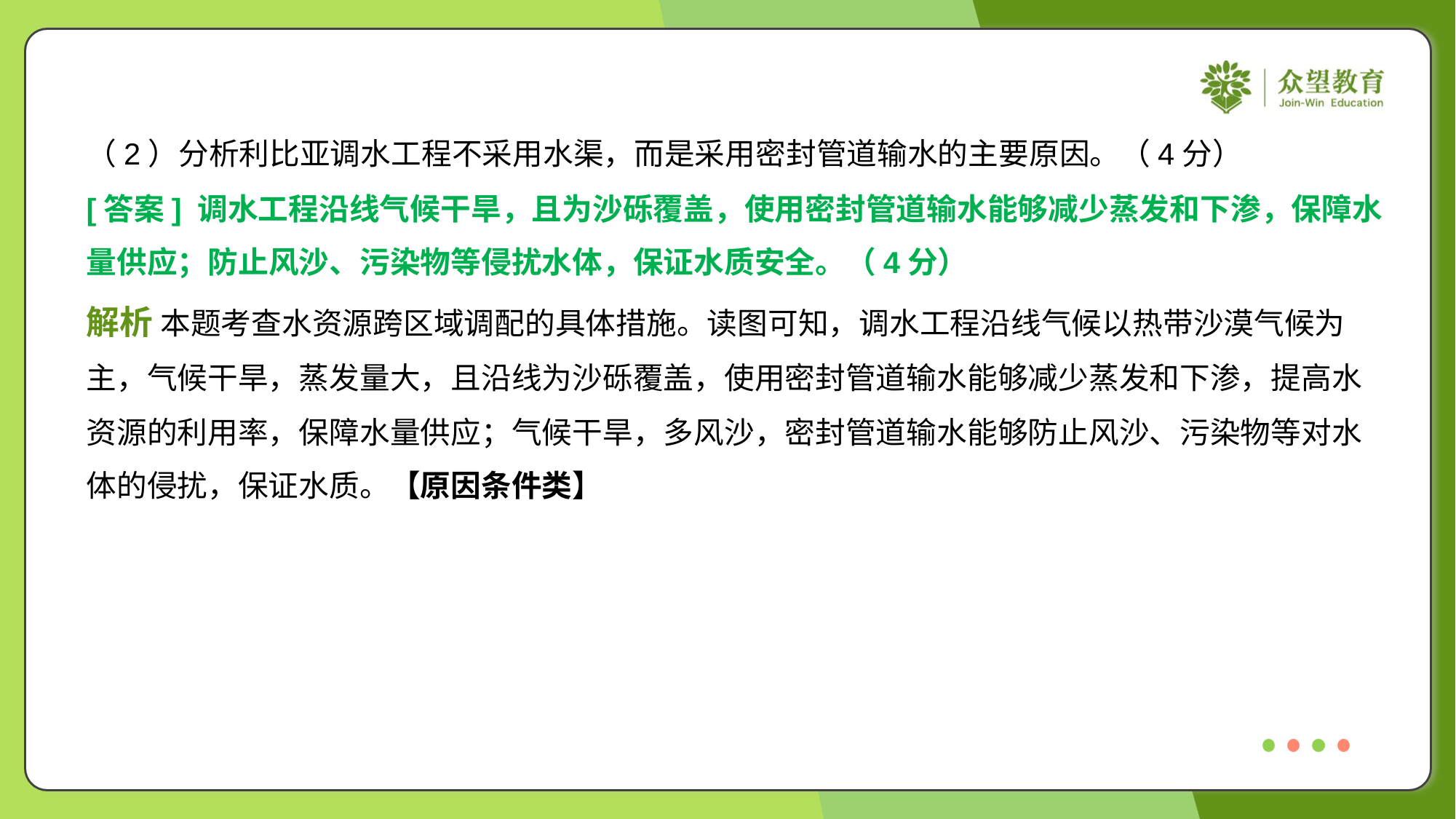

（2）分析利比亚调水工程不采用水渠，而是采用密封管道输水的主要原因。（4分）
[答案] 调水工程沿线气候干旱，且为沙砾覆盖，使用密封管道输水能够减少蒸发和下渗，保障水
量供应；防止风沙、污染物等侵扰水体，保证水质安全。（4分）
解析 本题考查水资源跨区域调配的具体措施。读图可知，调水工程沿线气候以热带沙漠气候为
主，气候干旱，蒸发量大，且沿线为沙砾覆盖，使用密封管道输水能够减少蒸发和下渗，提高水
资源的利用率，保障水量供应；气候干旱，多风沙，密封管道输水能够防止风沙、污染物等对水
体的侵扰，保证水质。【原因条件类】